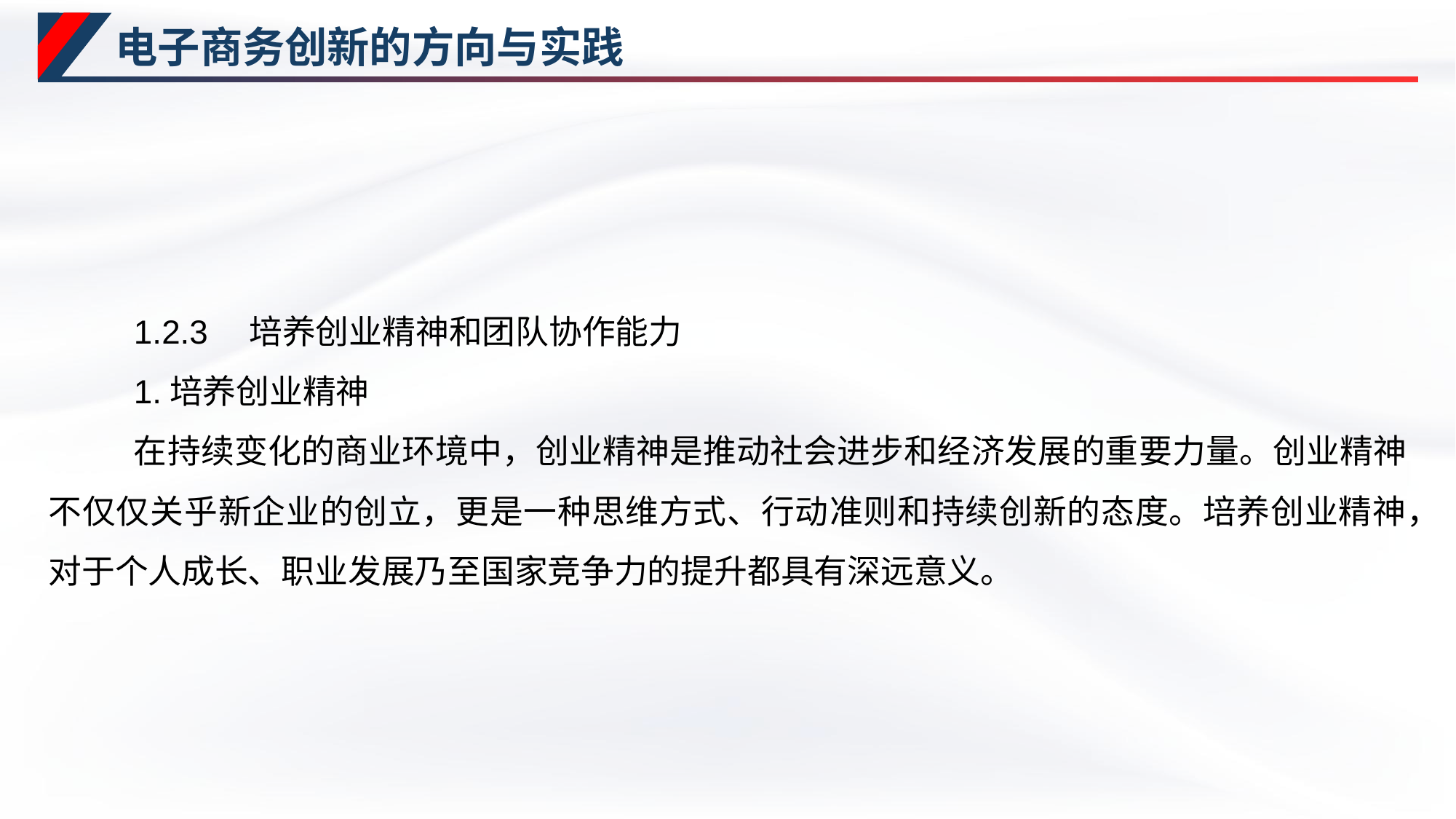

# 电子商务创新的方向与实践
1.2.3　培养创业精神和团队协作能力
1.培养创业精神
在持续变化的商业环境中，创业精神是推动社会进步和经济发展的重要力量。创业精神不仅仅关乎新企业的创立，更是一种思维方式、行动准则和持续创新的态度。培养创业精神，对于个人成长、职业发展乃至国家竞争力的提升都具有深远意义。